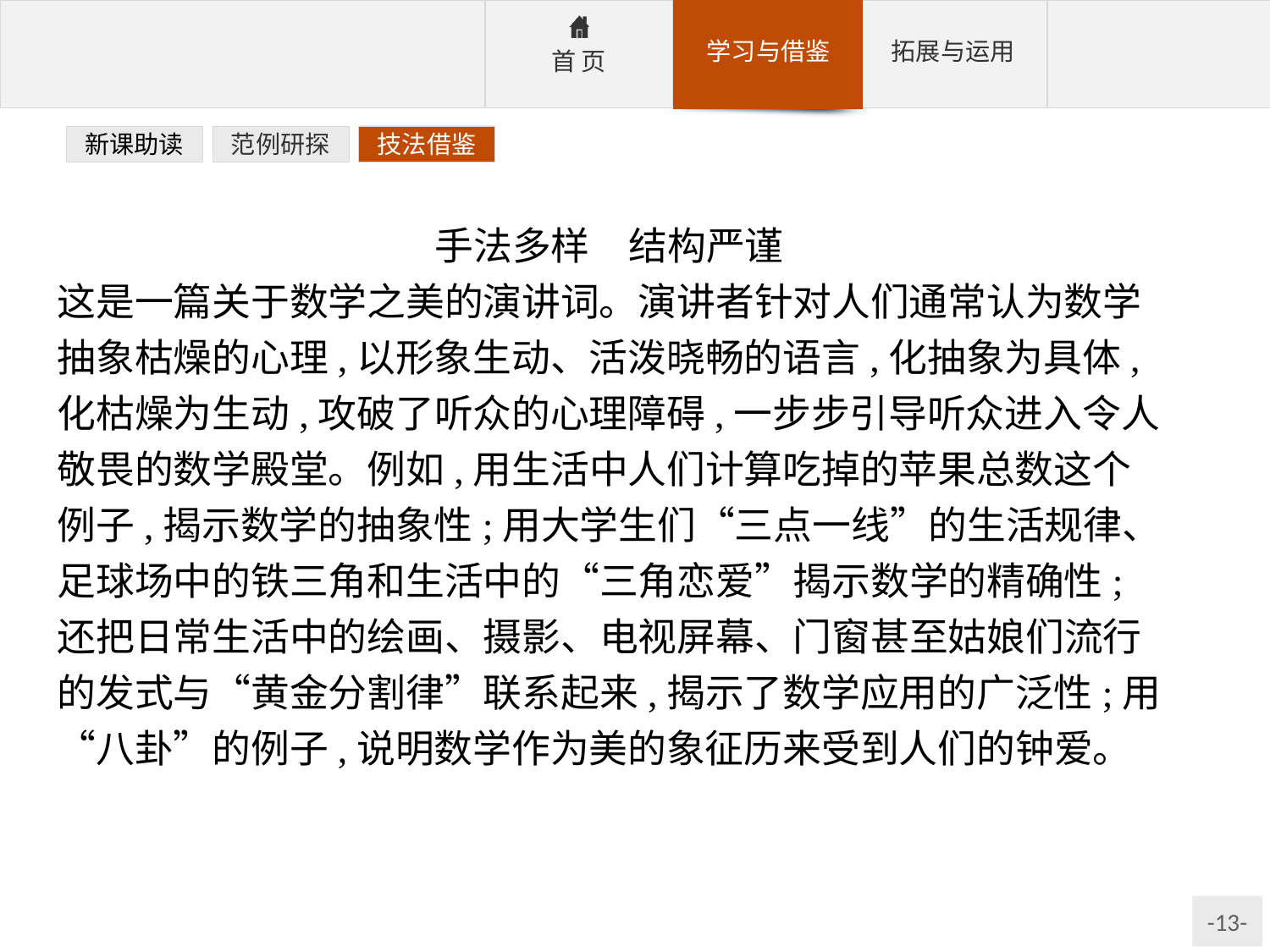

新课助读
范例研探
技法借鉴
手法多样　结构严谨
这是一篇关于数学之美的演讲词。演讲者针对人们通常认为数学抽象枯燥的心理,以形象生动、活泼晓畅的语言,化抽象为具体,化枯燥为生动,攻破了听众的心理障碍,一步步引导听众进入令人敬畏的数学殿堂。例如,用生活中人们计算吃掉的苹果总数这个例子,揭示数学的抽象性;用大学生们“三点一线”的生活规律、足球场中的铁三角和生活中的“三角恋爱”揭示数学的精确性;还把日常生活中的绘画、摄影、电视屏幕、门窗甚至姑娘们流行的发式与“黄金分割律”联系起来,揭示了数学应用的广泛性;用“八卦”的例子,说明数学作为美的象征历来受到人们的钟爱。